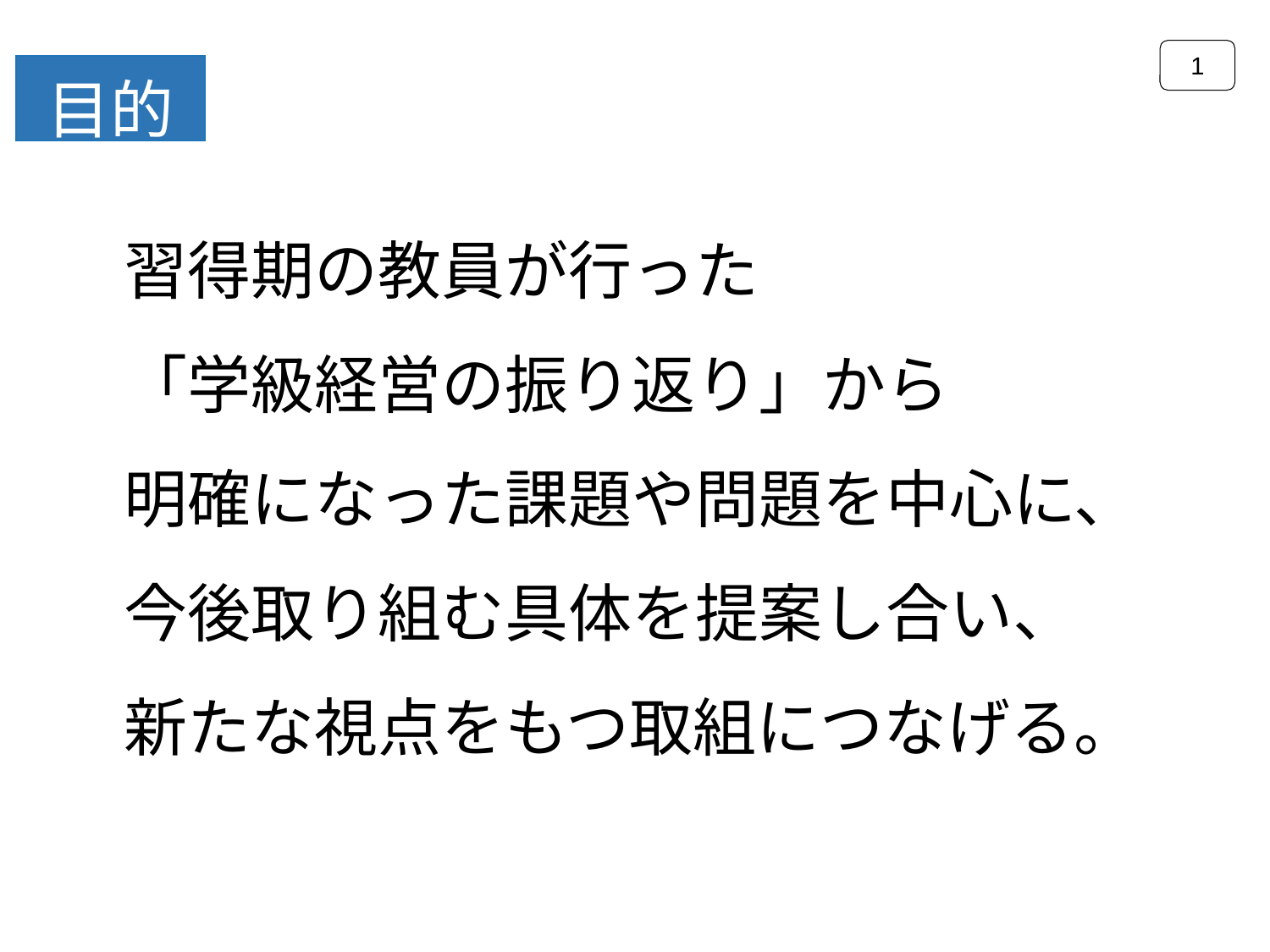

1
目的
習得期の教員が行った
「学級経営の振り返り」から
明確になった課題や問題を中心に、
今後取り組む具体を提案し合い、
新たな視点をもつ取組につなげる。